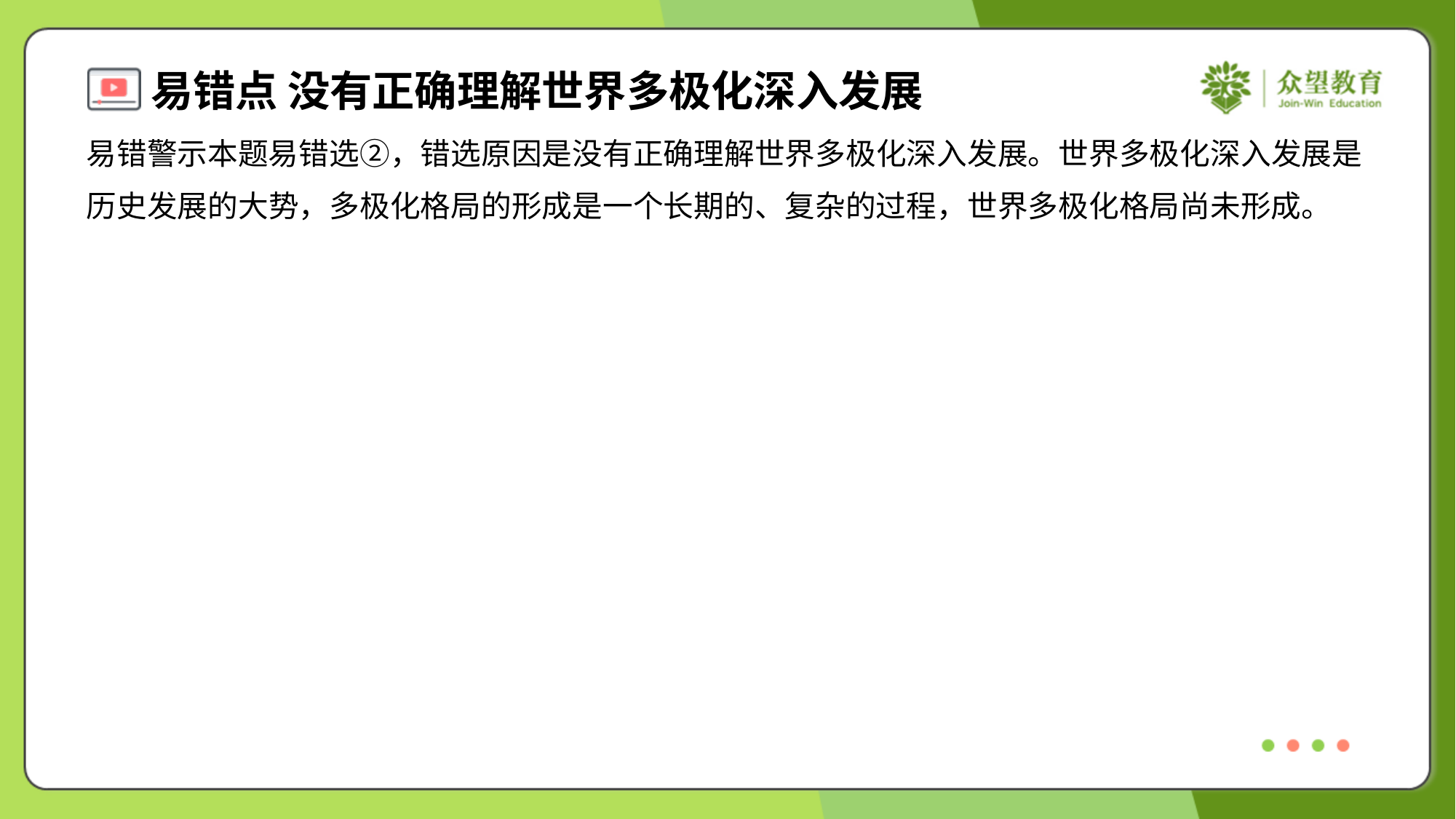

易错警示本题易错选②，错选原因是没有正确理解世界多极化深入发展。世界多极化深入发展是
历史发展的大势，多极化格局的形成是一个长期的、复杂的过程，世界多极化格局尚未形成。